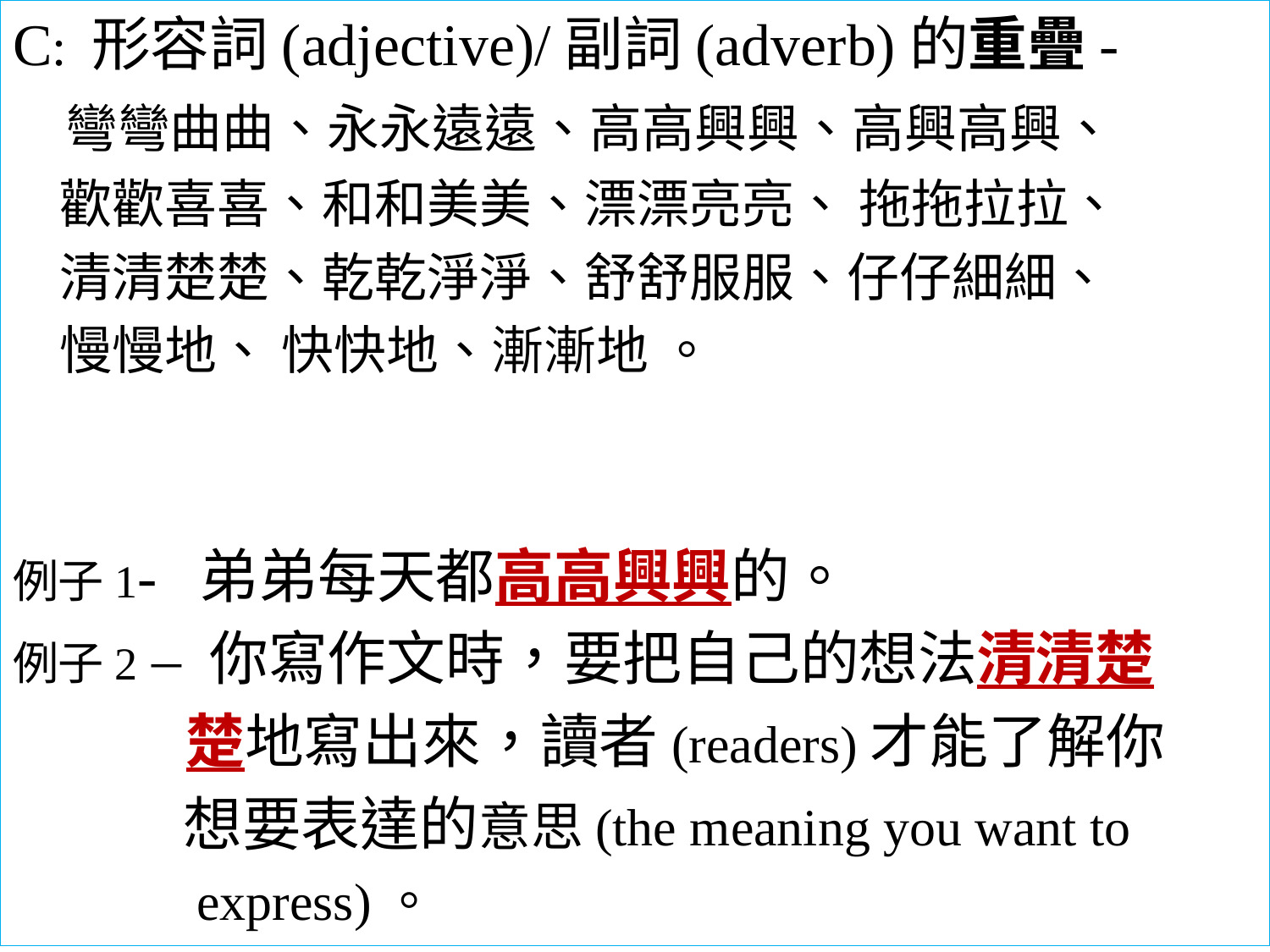

C: 形容詞(adjective)/副詞(adverb)的重疊-
   彎彎曲曲、永永遠遠、高高興興、高興高興、
   歡歡喜喜、和和美美、漂漂亮亮、 拖拖拉拉、
   清清楚楚、乾乾淨淨、舒舒服服、仔仔細細、
   慢慢地、 快快地、漸漸地 。

例子1-  弟弟每天都高高興興的。
例子2 – 你寫作文時，要把自己的想法清清楚
            楚地寫出來，讀者(readers)才能了解你
            想要表達的意思(the meaning you want to
              express)。